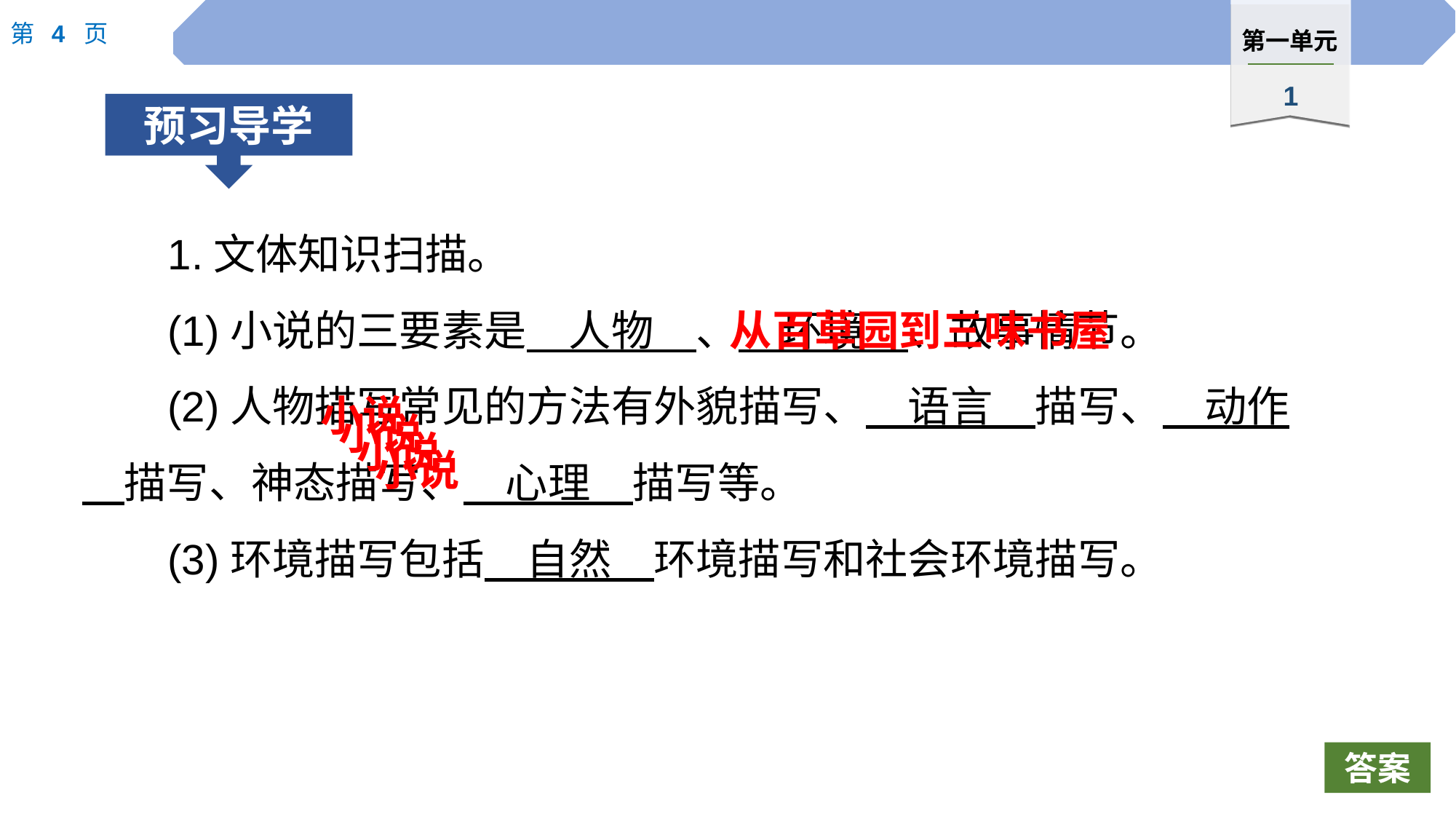

1.文体知识扫描。
(1)小说的三要素是　人物　、　环境　、故事情节。
(2)人物描写常见的方法有外貌描写、　语言　描写、　动作　描写、神态描写、　心理　描写等。
(3)环境描写包括　自然　环境描写和社会环境描写。

从百草园到三味书屋
小说
小说
小说
小说
答案